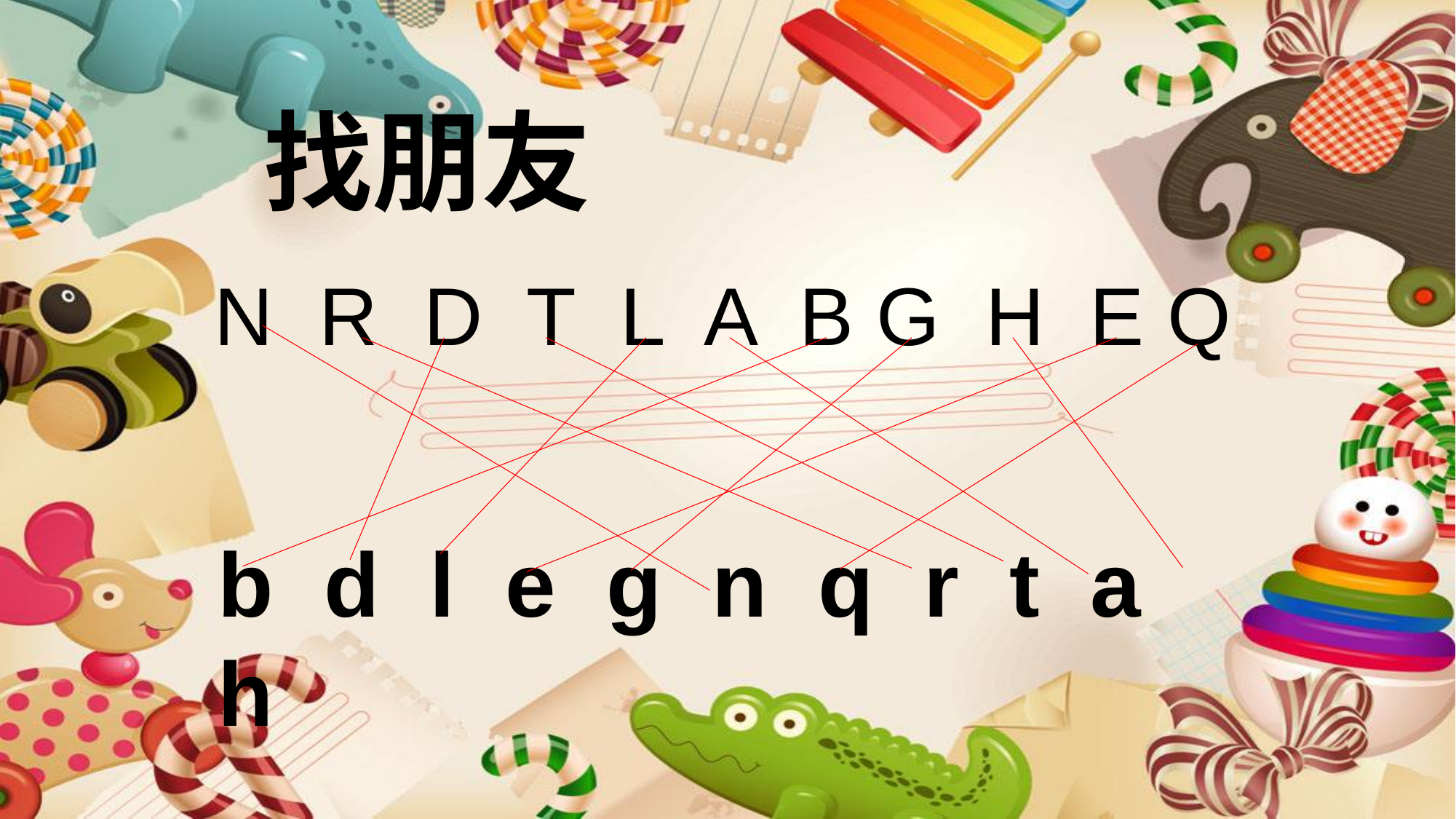

找朋友
N  R  D  T  L  A  B G  H  E Q
b  d  l  e  g  n  q  r  t  a  h